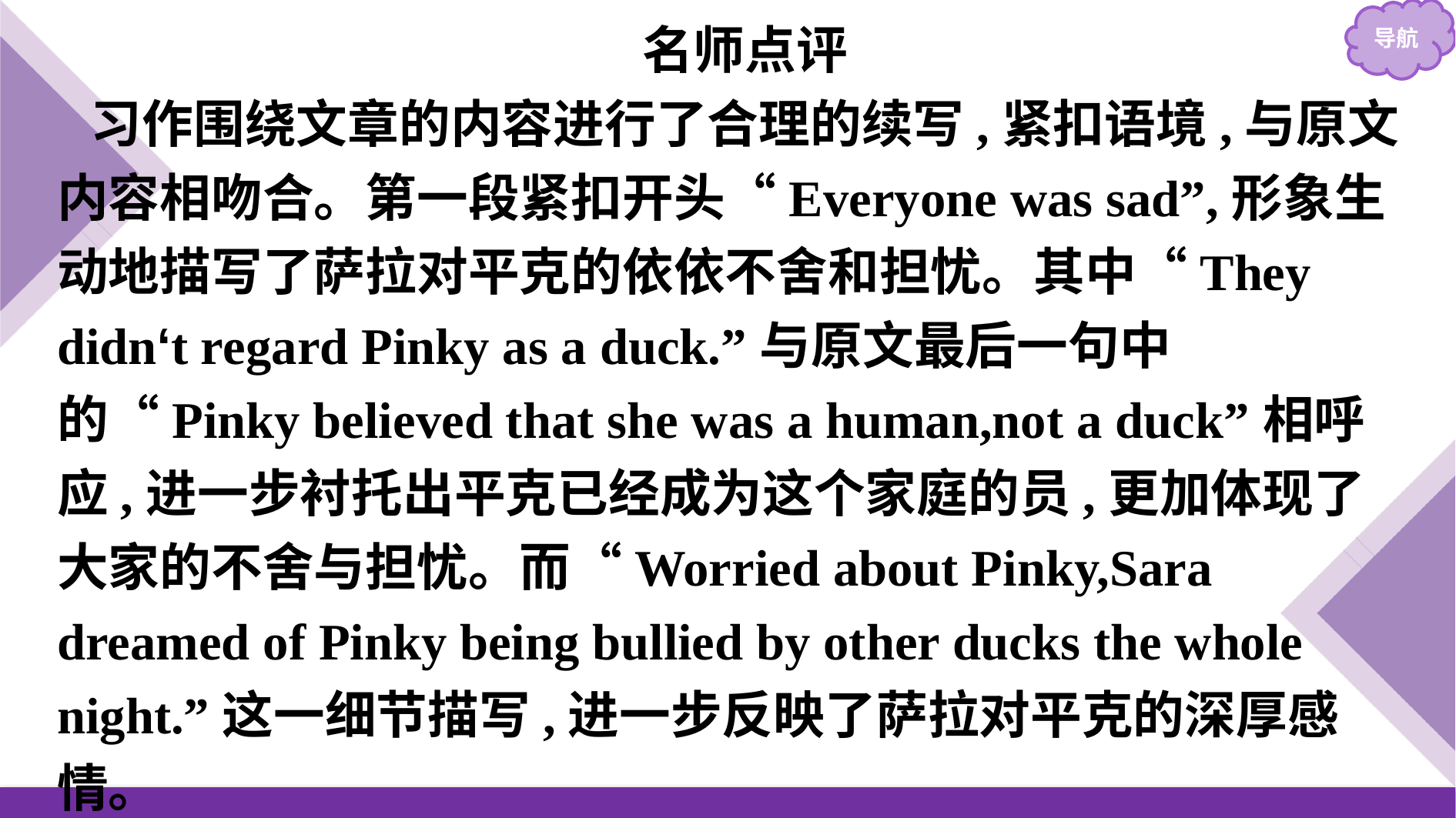

名师点评
习作围绕文章的内容进行了合理的续写,紧扣语境,与原文内容相吻合。第一段紧扣开头“Everyone was sad”,形象生动地描写了萨拉对平克的依依不舍和担忧。其中“They didn‘t regard Pinky as a duck.”与原文最后一句中的“Pinky believed that she was a human,not a duck”相呼应,进一步衬托出平克已经成为这个家庭的员,更加体现了大家的不舍与担忧。而“Worried about Pinky,Sara dreamed of Pinky being bullied by other ducks the whole night.”这一细节描写,进一步反映了萨拉对平克的深厚感情。